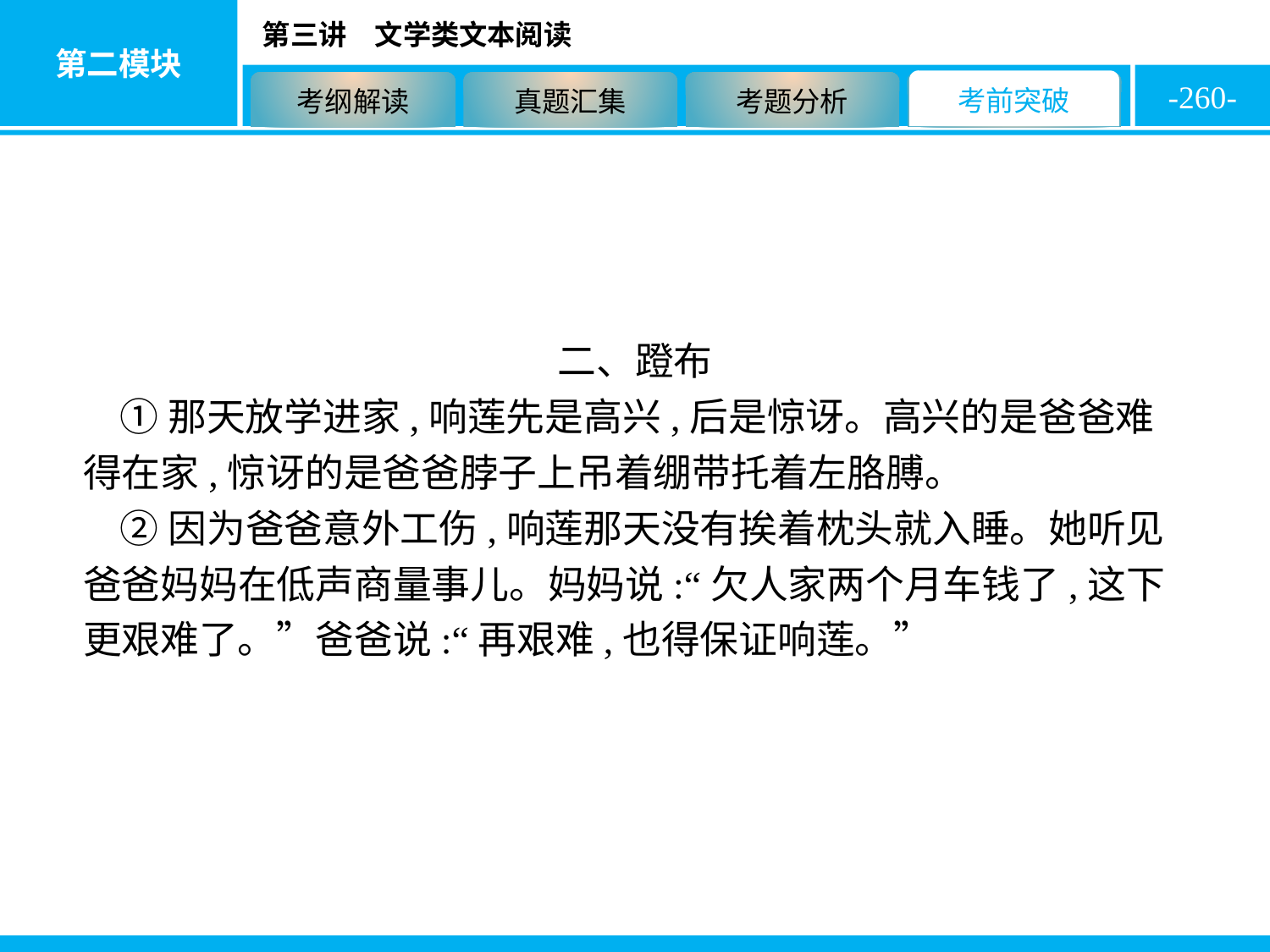

-260-
二、蹬布
①那天放学进家,响莲先是高兴,后是惊讶。高兴的是爸爸难得在家,惊讶的是爸爸脖子上吊着绷带托着左胳膊。
②因为爸爸意外工伤,响莲那天没有挨着枕头就入睡。她听见爸爸妈妈在低声商量事儿。妈妈说:“欠人家两个月车钱了,这下更艰难了。”爸爸说:“再艰难,也得保证响莲。”